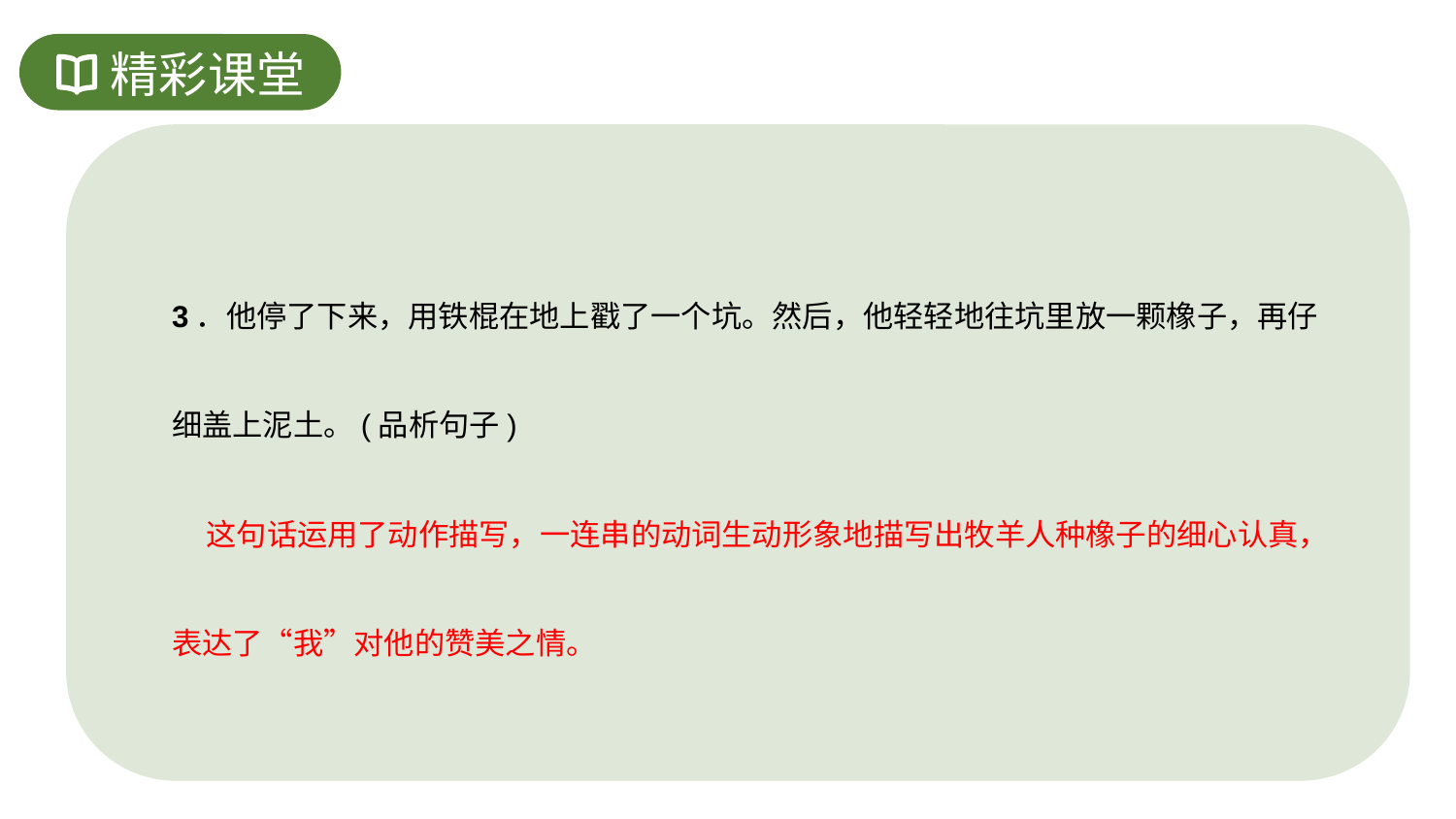

精彩课堂

3．他停了下来，用铁棍在地上戳了一个坑。然后，他轻轻地往坑里放一颗橡子，再仔细盖上泥土。(品析句子)
    这句话运用了动作描写，一连串的动词生动形象地描写出牧羊人种橡子的细心认真，表达了“我”对他的赞美之情。